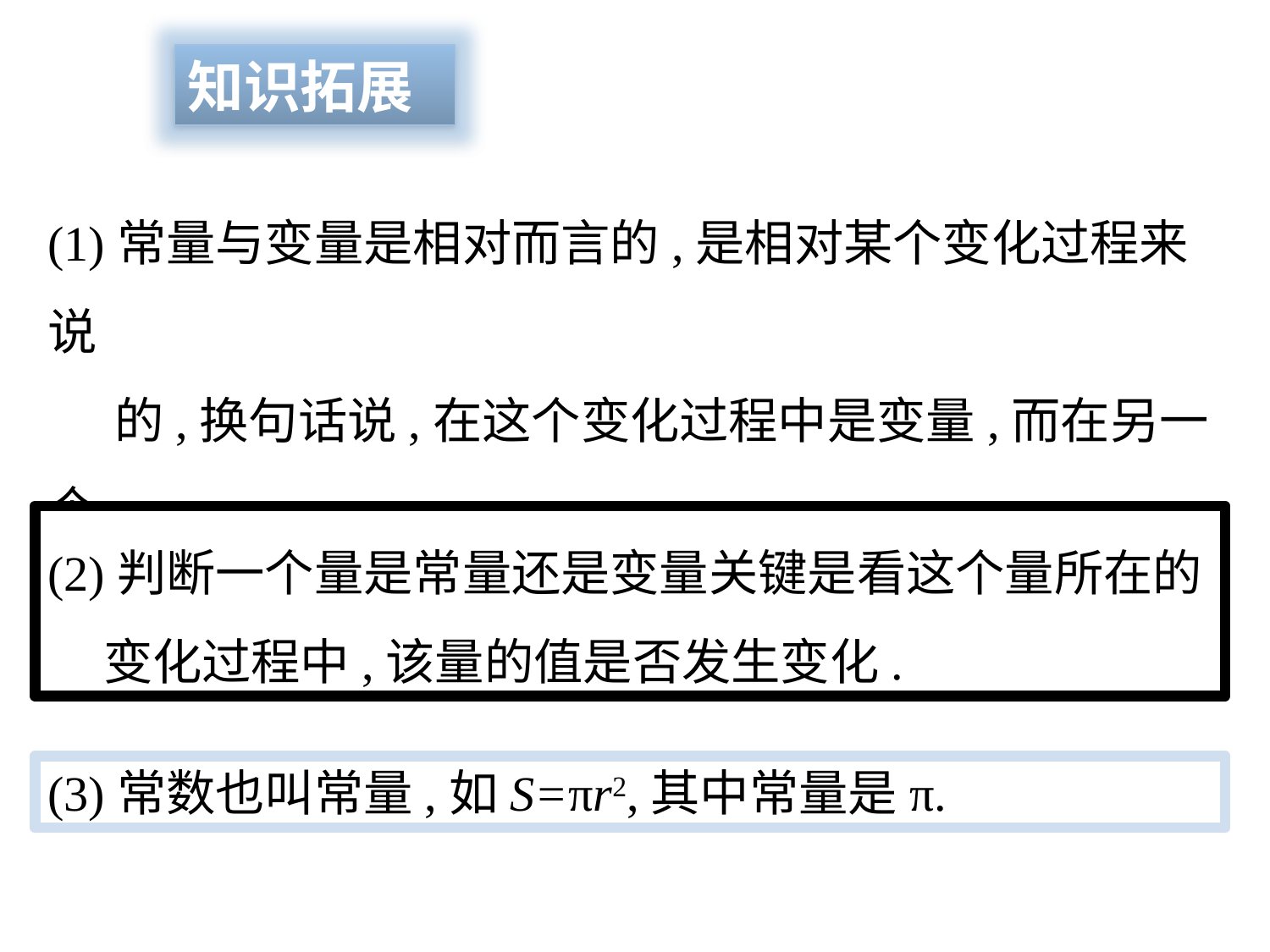

知识拓展
(1)常量与变量是相对而言的,是相对某个变化过程来说
     的,换句话说,在这个变化过程中是变量,而在另一个
     变化过程中有可能以常量身份出现.
(2)判断一个量是常量还是变量关键是看这个量所在的
    变化过程中,该量的值是否发生变化.
(3)常数也叫常量,如S=πr2,其中常量是π.